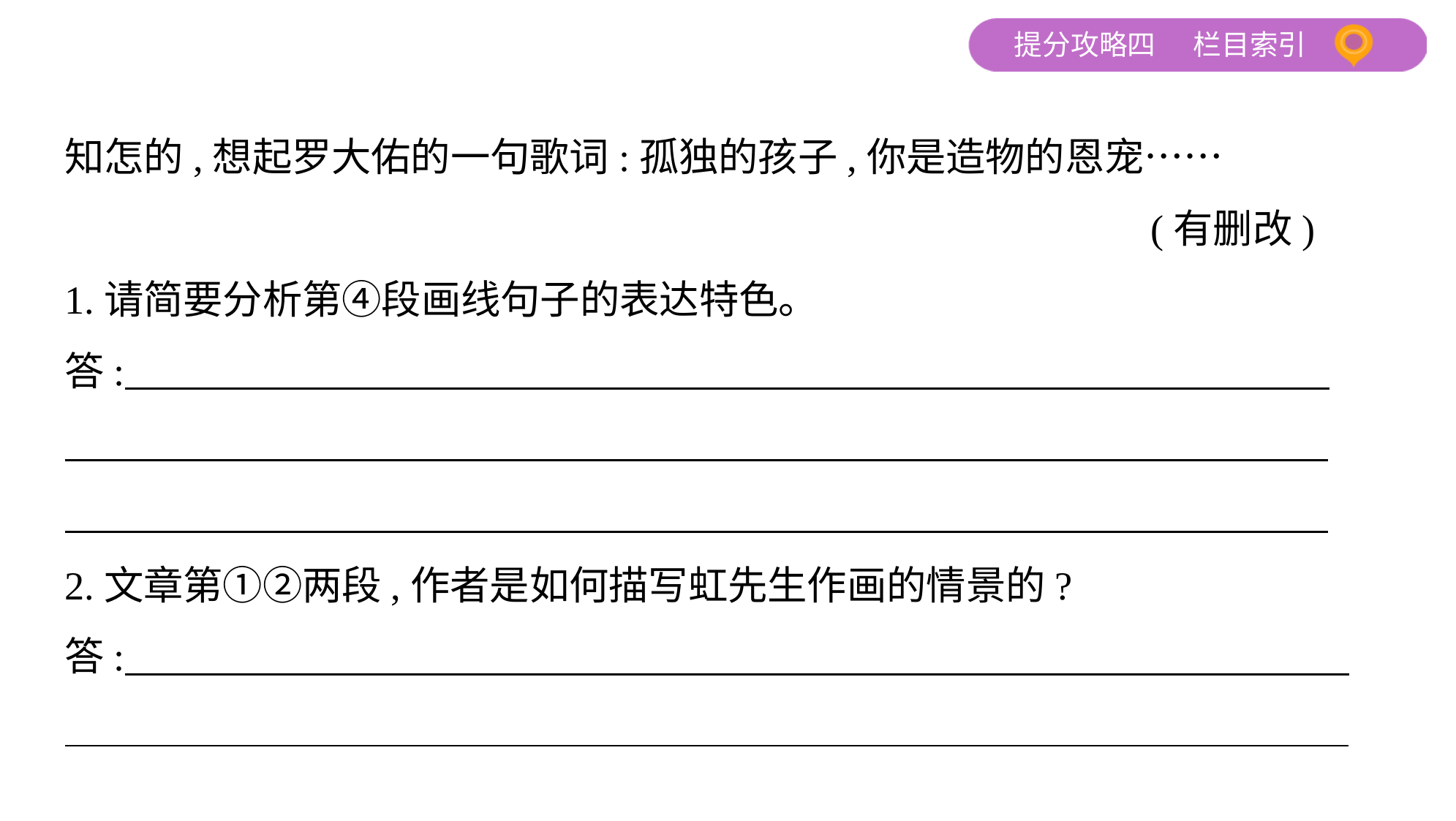

知怎的,想起罗大佑的一句歌词:孤独的孩子,你是造物的恩宠……
                                                                                                              (有删改)
1.请简要分析第④段画线句子的表达特色。
答:

2.文章第①②两段,作者是如何描写虹先生作画的情景的?
答: